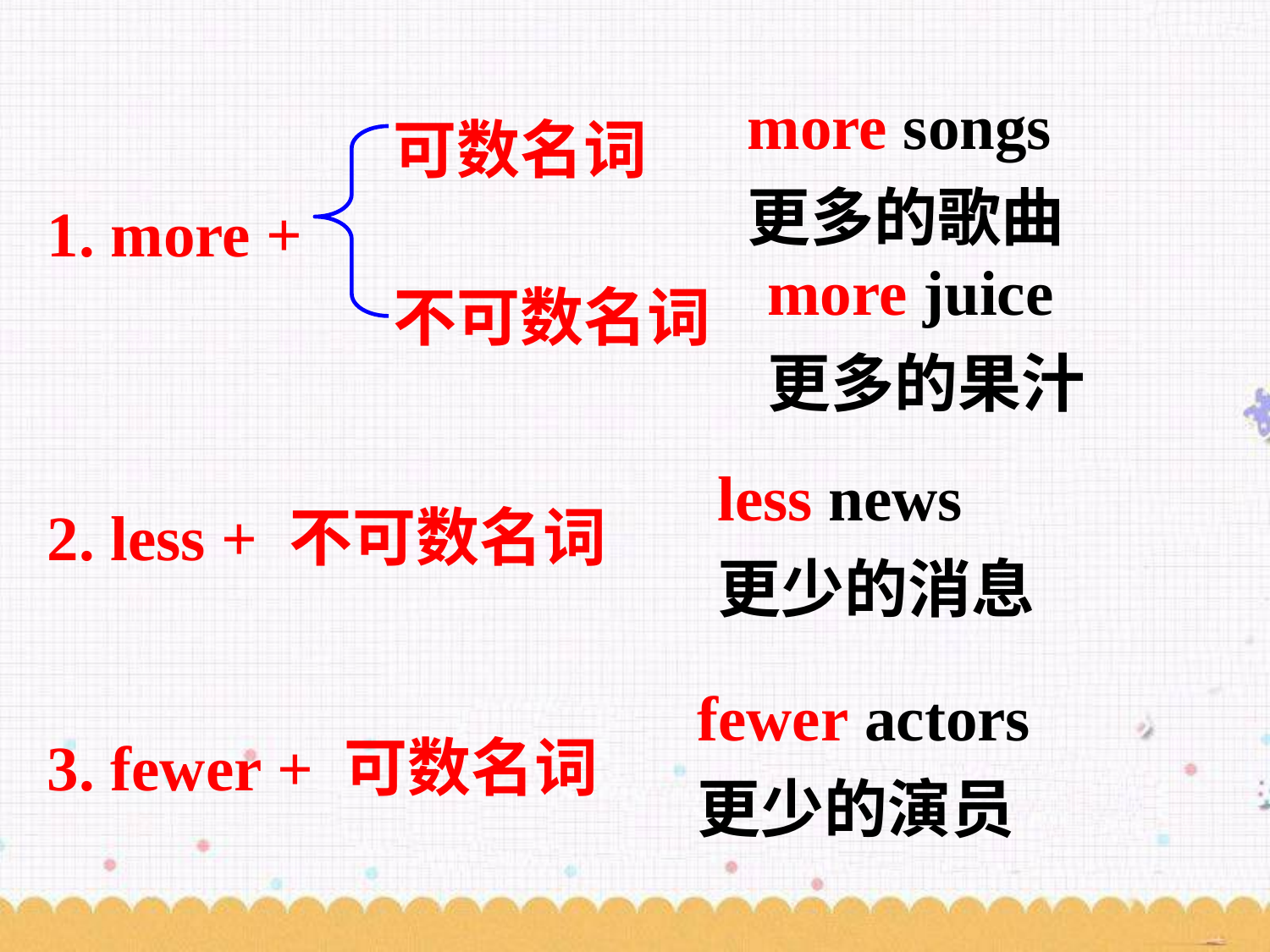

more songs
更多的歌曲
                       可数名词
1. more +
                       不可数名词

more juice
更多的果汁
less news
更少的消息
2. less + 不可数名词
fewer actors
更少的演员
3. fewer + 可数名词